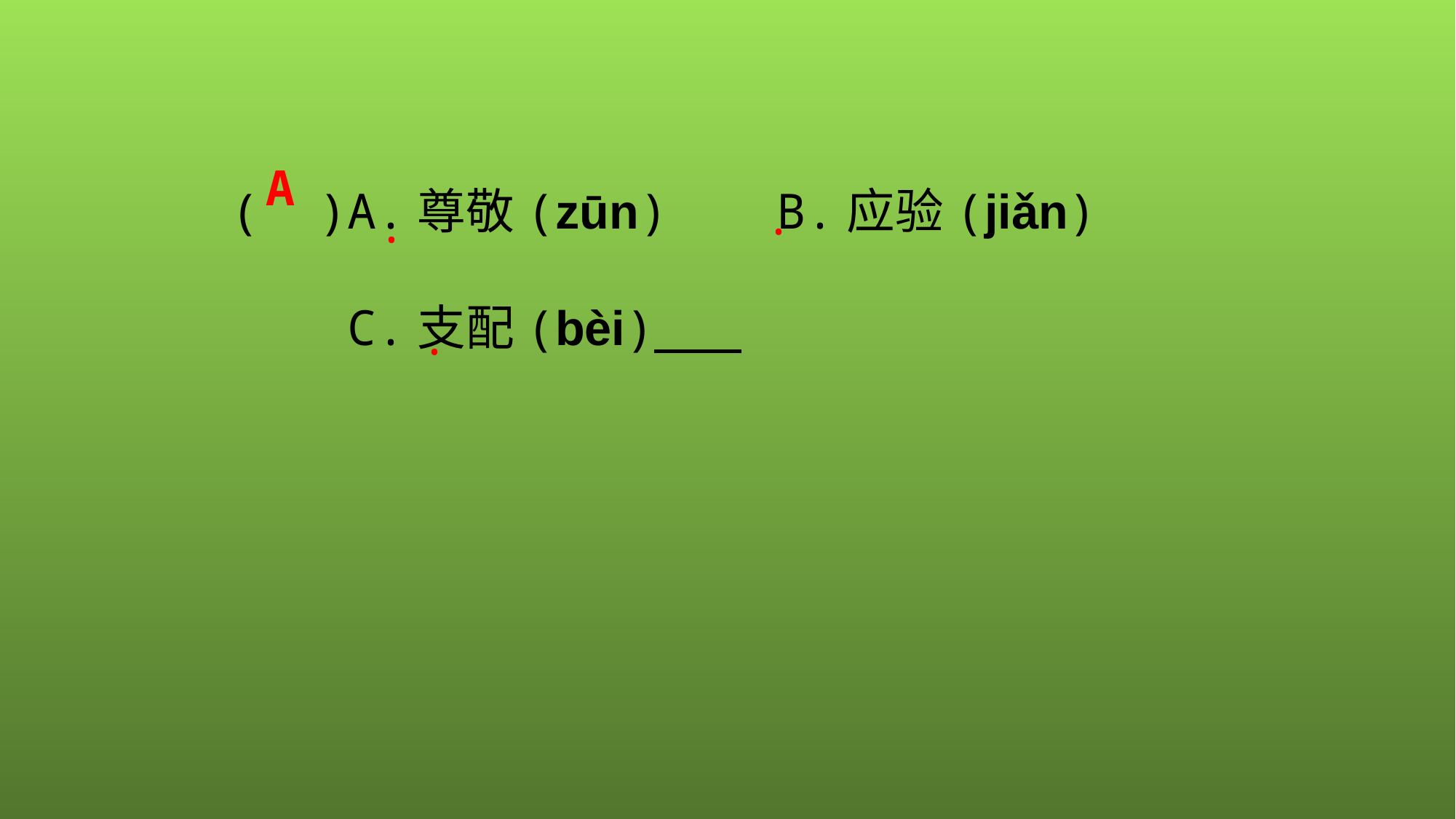

(  )A.尊敬(zūn)	B.应验(jiǎn)
    C.支配(bèi)

A
·
·
·